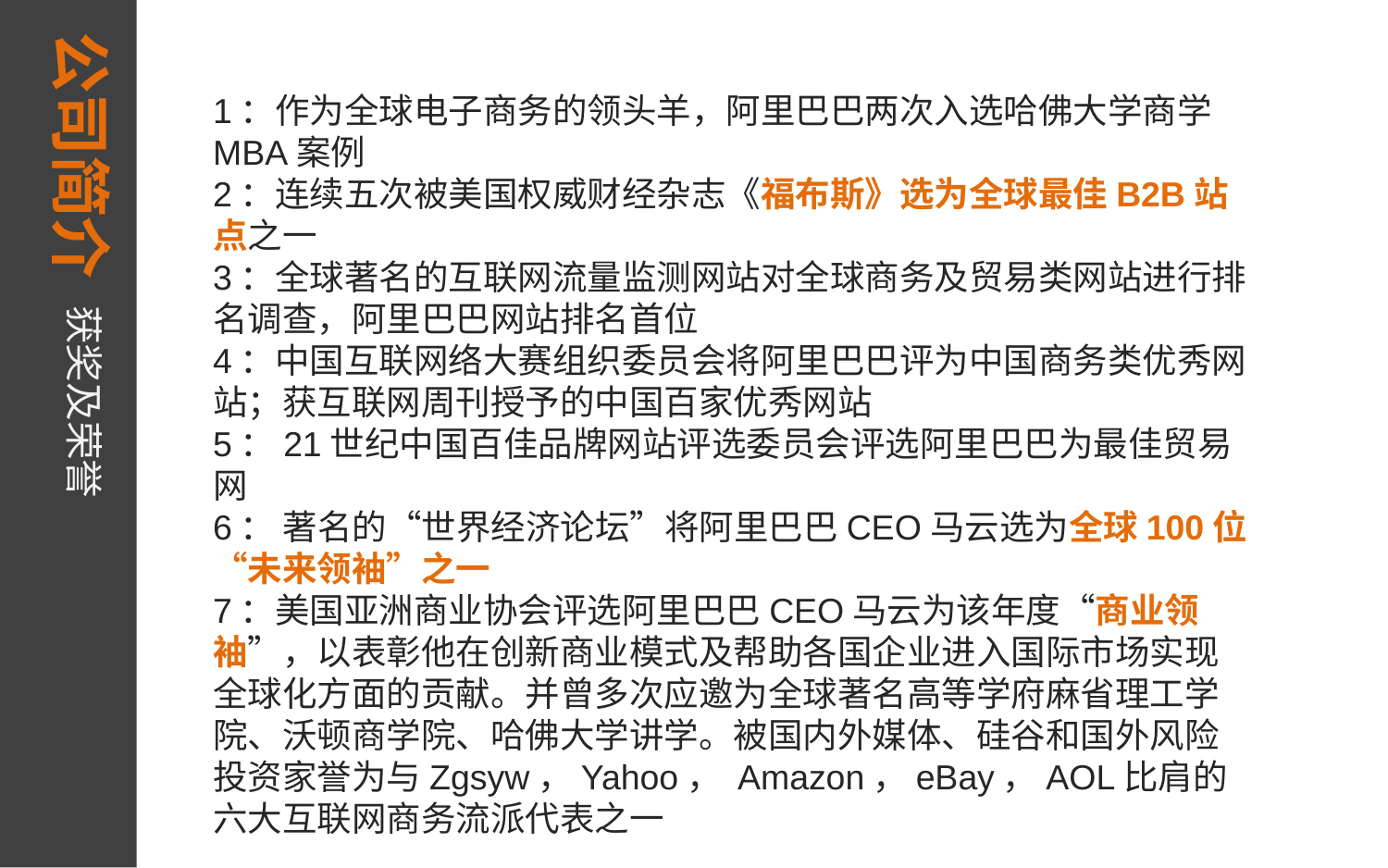

公司简介
1：作为全球电子商务的领头羊，阿里巴巴两次入选哈佛大学商学MBA案例
2：连续五次被美国权威财经杂志《福布斯》选为全球最佳B2B站点之一
3：全球著名的互联网流量监测网站对全球商务及贸易类网站进行排名调查，阿里巴巴网站排名首位
4：中国互联网络大赛组织委员会将阿里巴巴评为中国商务类优秀网站；获互联网周刊授予的中国百家优秀网站
5：21世纪中国百佳品牌网站评选委员会评选阿里巴巴为最佳贸易网
6： 著名的“世界经济论坛”将阿里巴巴CEO马云选为全球100位“未来领袖”之一
7：美国亚洲商业协会评选阿里巴巴CEO马云为该年度“商业领袖”，以表彰他在创新商业模式及帮助各国企业进入国际市场实现全球化方面的贡献。并曾多次应邀为全球著名高等学府麻省理工学院、沃顿商学院、哈佛大学讲学。被国内外媒体、硅谷和国外风险投资家誉为与Zgsyw，Yahoo， Amazon，eBay，AOL比肩的六大互联网商务流派代表之一
获奖及荣誉